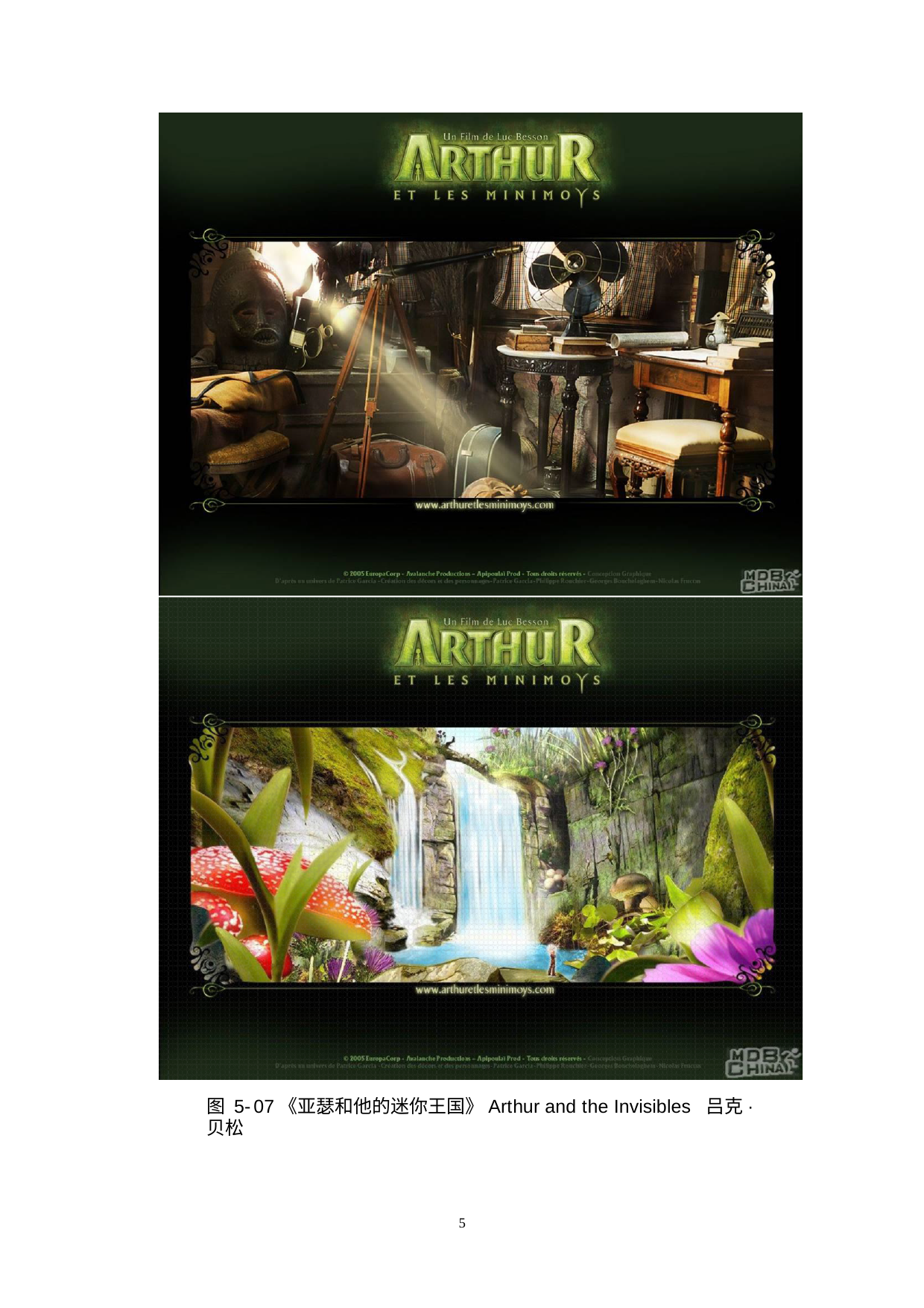

图 5-07《亚瑟和他的迷你王国》Arthur and the Invisibles  吕克·贝松
5